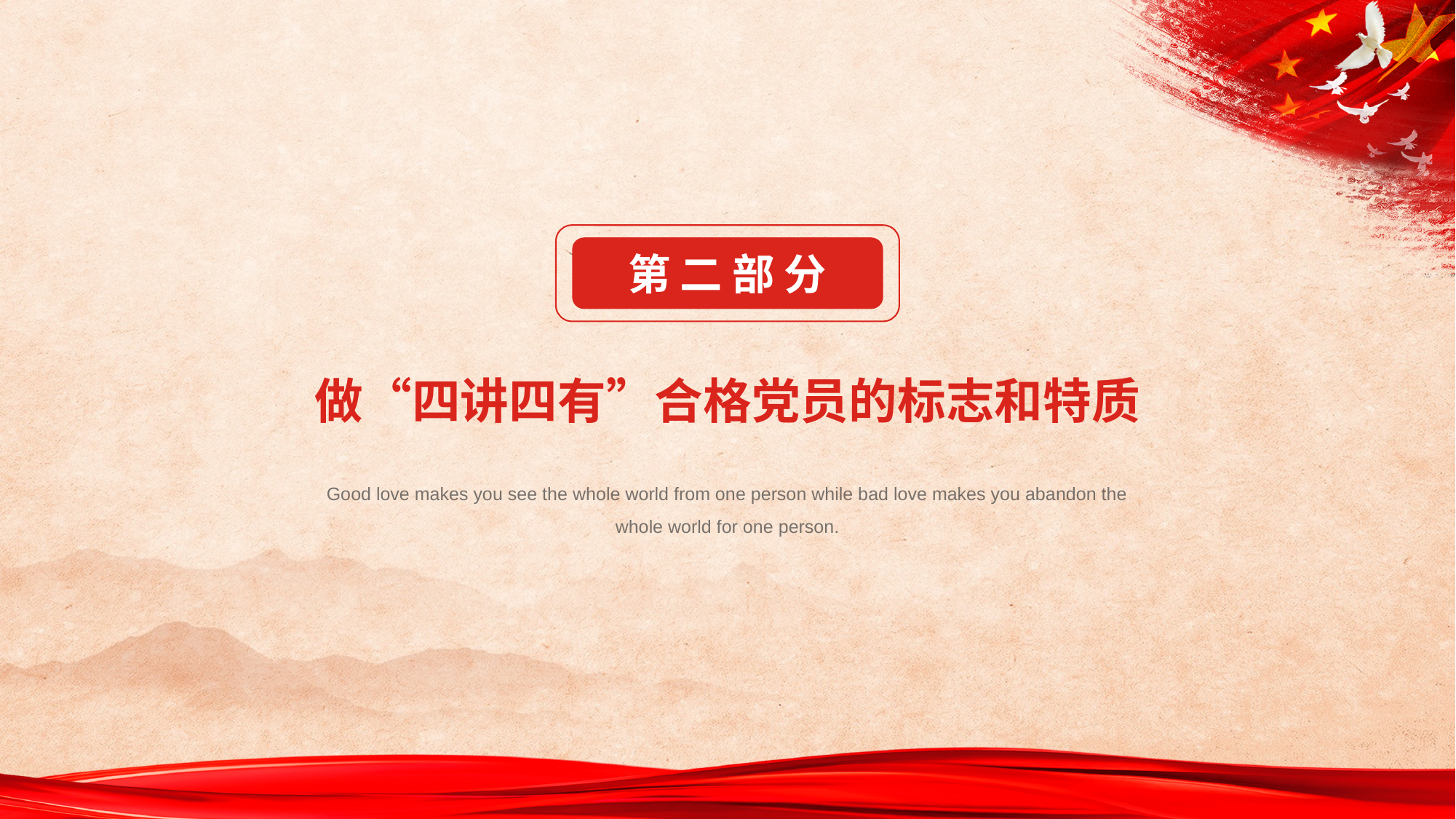

第 二 部 分
做“四讲四有”合格党员的标志和特质
Good love makes you see the whole world from one person while bad love makes you abandon the whole world for one person.